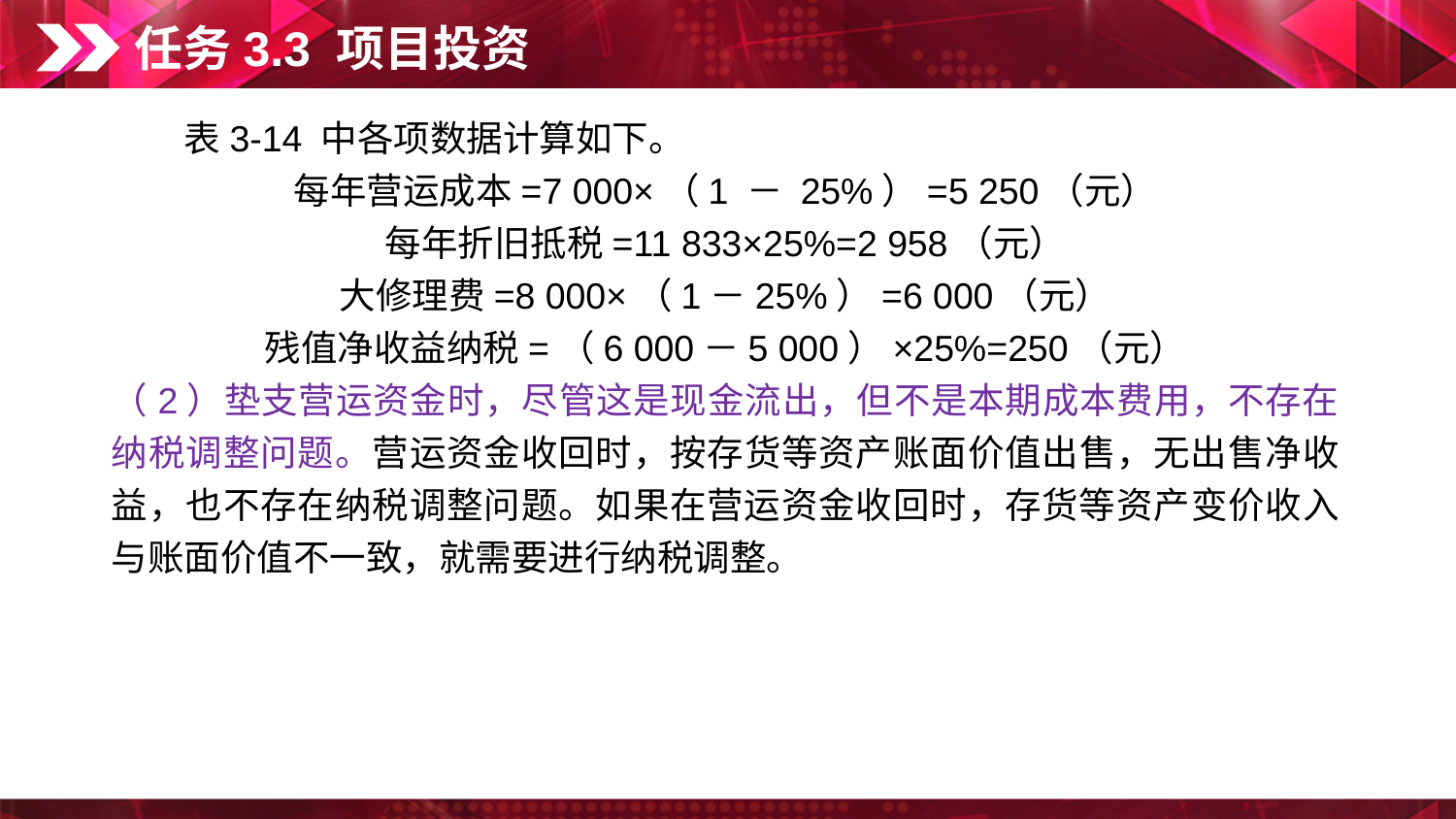

任务3.3 项目投资

　　表3-14 中各项数据计算如下。
每年营运成本=7 000×（1 － 25%）=5 250（元）
每年折旧抵税=11 833×25%=2 958（元）
大修理费=8 000×（1－25%）=6 000（元）
残值净收益纳税=（6 000－5 000）×25%=250（元）
（2）垫支营运资金时，尽管这是现金流出，但不是本期成本费用，不存在纳税调整问题。营运资金收回时，按存货等资产账面价值出售，无出售净收益，也不存在纳税调整问题。如果在营运资金收回时，存货等资产变价收入与账面价值不一致，就需要进行纳税调整。